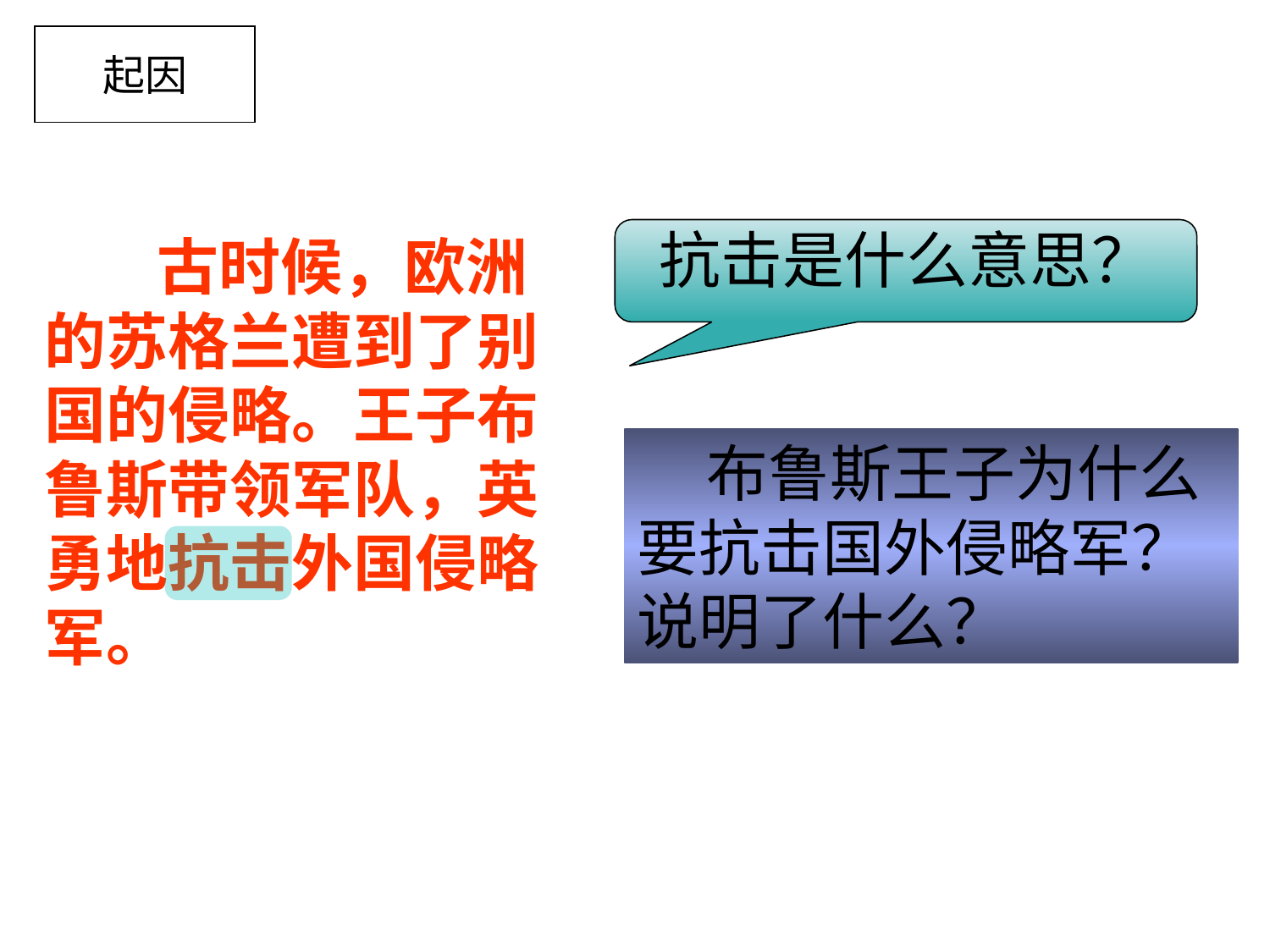

起因

抗击是什么意思？

       古时候，欧洲的苏格兰遭到了别国的侵略。王子布鲁斯带领军队，英勇地抗击外国侵略军。
    布鲁斯王子为什么要抗击国外侵略军？说明了什么？